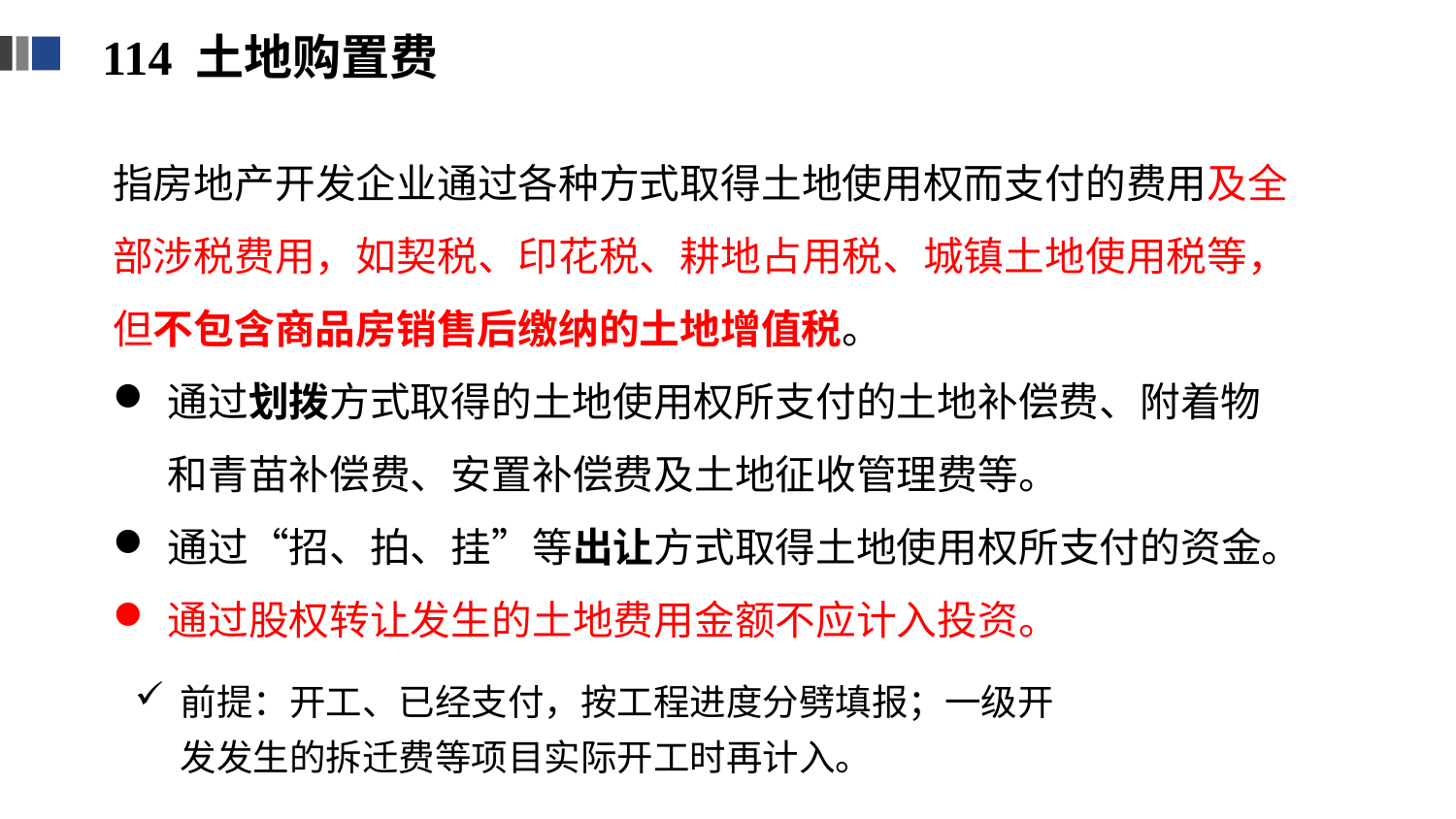

114 土地购置费

指房地产开发企业通过各种方式取得土地使用权而支付的费用及全部涉税费用，如契税、印花税、耕地占用税、城镇土地使用税等，但不包含商品房销售后缴纳的土地增值税。
通过划拨方式取得的土地使用权所支付的土地补偿费、附着物和青苗补偿费、安置补偿费及土地征收管理费等。
通过“招、拍、挂”等出让方式取得土地使用权所支付的资金。
通过股权转让发生的土地费用金额不应计入投资。

前提：开工、已经支付，按工程进度分劈填报；一级开发发生的拆迁费等项目实际开工时再计入。